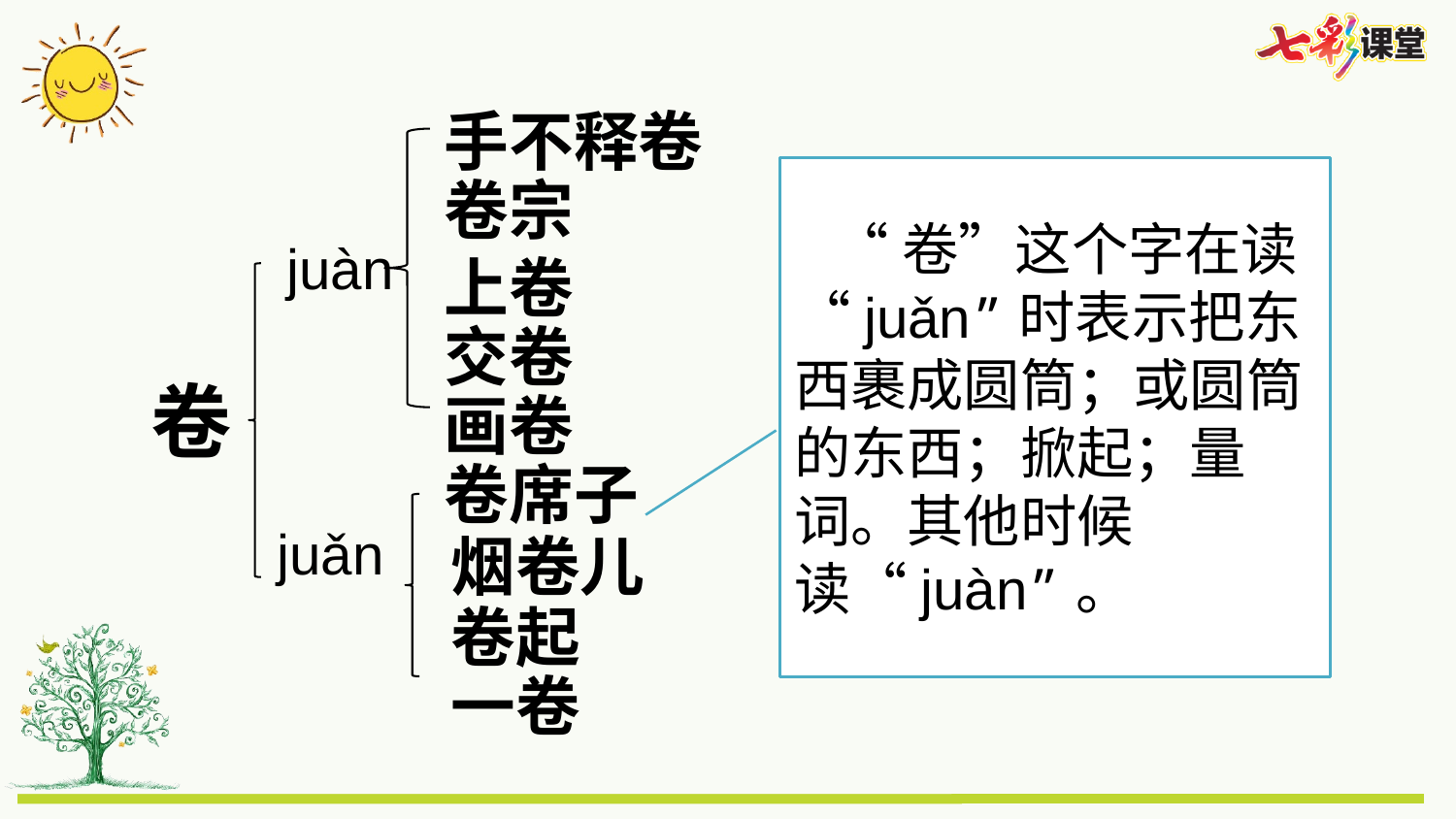

手不释卷

   “卷”这个字在读“juǎn”时表示把东西裹成圆筒；或圆筒的东西；掀起；量词。其他时候读“juàn”。
卷宗
juàn
上卷

交卷
卷
画卷
卷席子

juǎn
烟卷儿
卷起
一卷